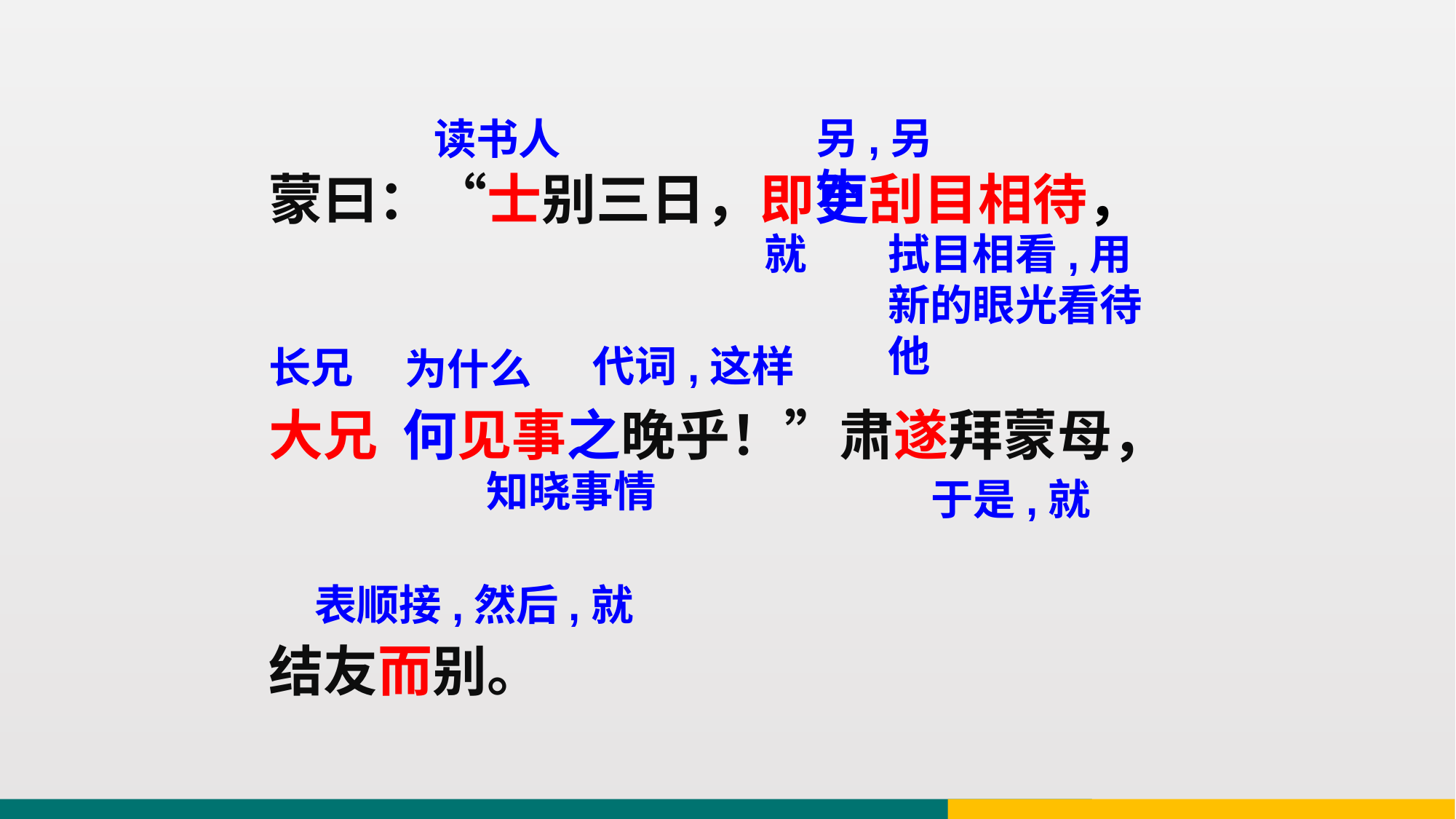

另,另外
读书人
蒙曰：“士别三日，即更刮目相待，

大兄  何见事之晚乎！”肃遂拜蒙母，

结友而别。
就
拭目相看,用新的眼光看待他
代词,这样
长兄
为什么
知晓事情
于是,就
表顺接,然后,就